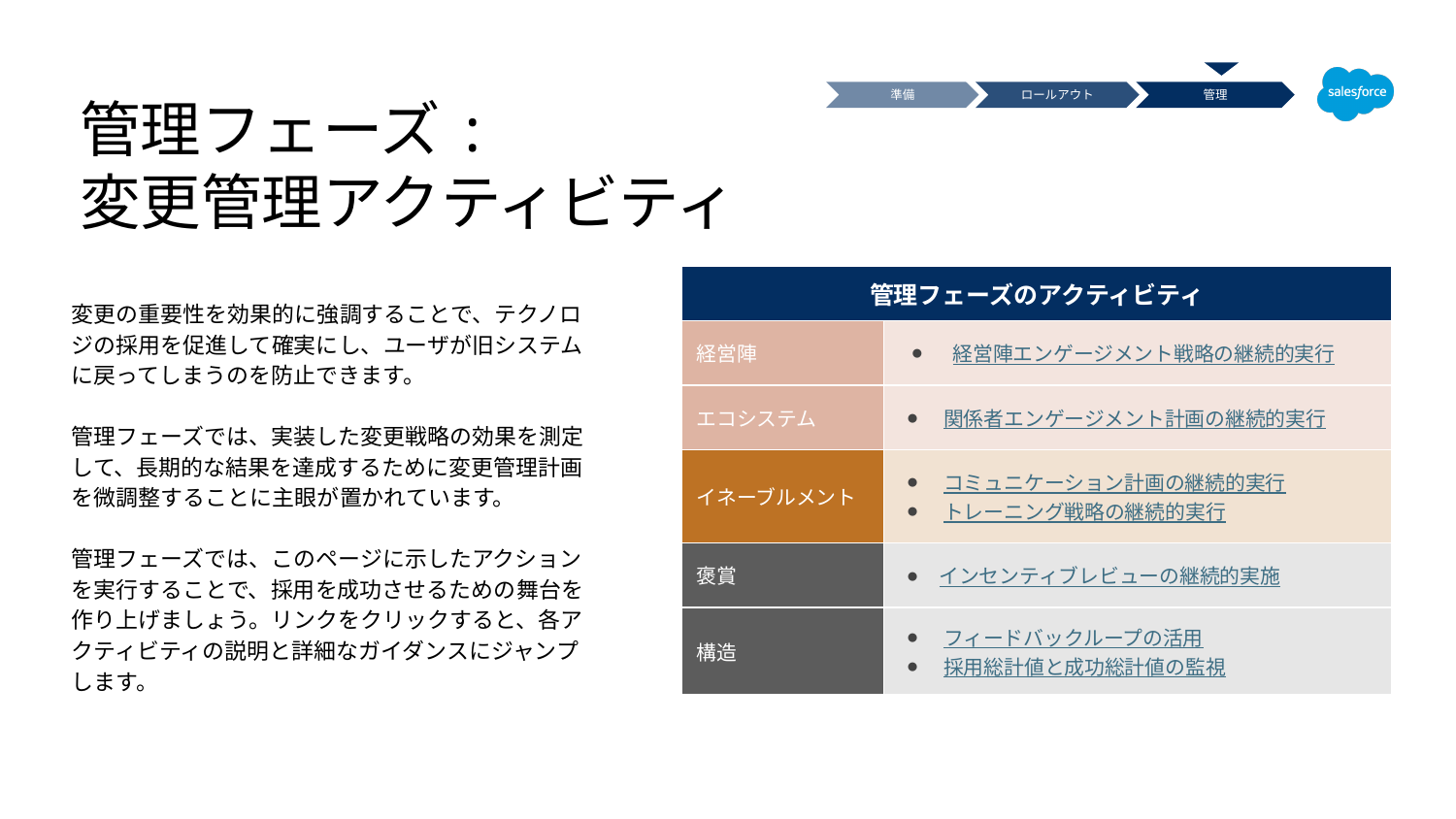

管理フェーズ:
変更管理アクティビティ
準備
ロールアウト
管理
| 管理フェーズのアクティビティ |  |
| --- | --- |
| 経営陣 | 経営陣エンゲージメント戦略の継続的実行 |
| エコシステム | 関係者エンゲージメント計画の継続的実行 |
| イネーブルメント | コミュニケーション計画の継続的実行 トレーニング戦略の継続的実行 |
| 褒賞 | インセンティブレビューの継続的実施 |
| 構造 | フィードバックループの活用 採用総計値と成功総計値の監視 |
変更の重要性を効果的に強調することで、テクノロジの採用を促進して確実にし、ユーザが旧システムに戻ってしまうのを防止できます。

管理フェーズでは、実装した変更戦略の効果を測定して、長期的な結果を達成するために変更管理計画を微調整することに主眼が置かれています。

管理フェーズでは、このページに示したアクションを実行することで、採用を成功させるための舞台を作り上げましょう。リンクをクリックすると、各アクティビティの説明と詳細なガイダンスにジャンプします。